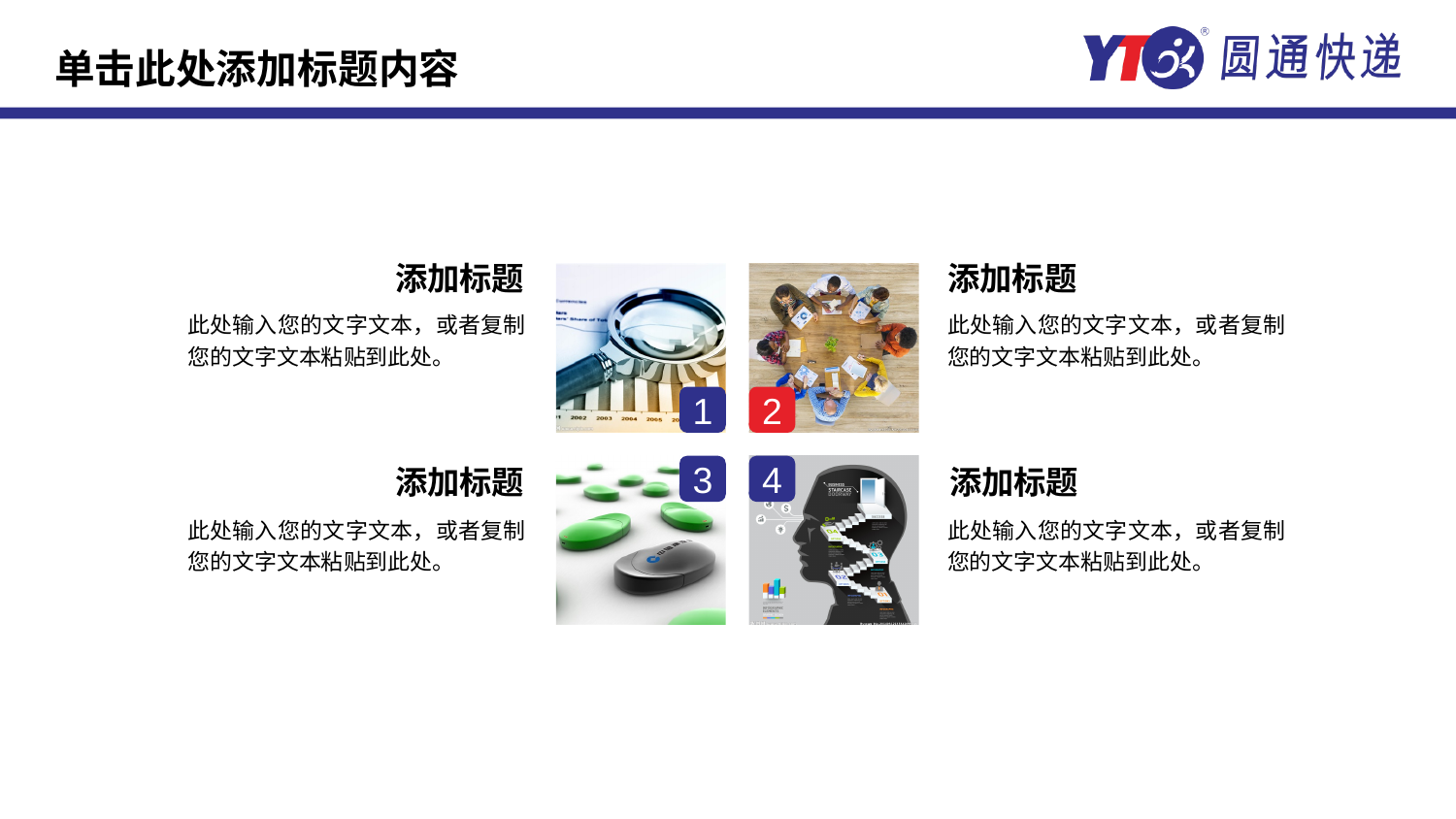

单击此处添加标题内容
添加标题
添加标题

此处输入您的文字文本，或者复制您的文字文本粘贴到此处。
此处输入您的文字文本，或者复制您的文字文本粘贴到此处。
1
2

3
4
添加标题
添加标题
此处输入您的文字文本，或者复制您的文字文本粘贴到此处。
此处输入您的文字文本，或者复制您的文字文本粘贴到此处。